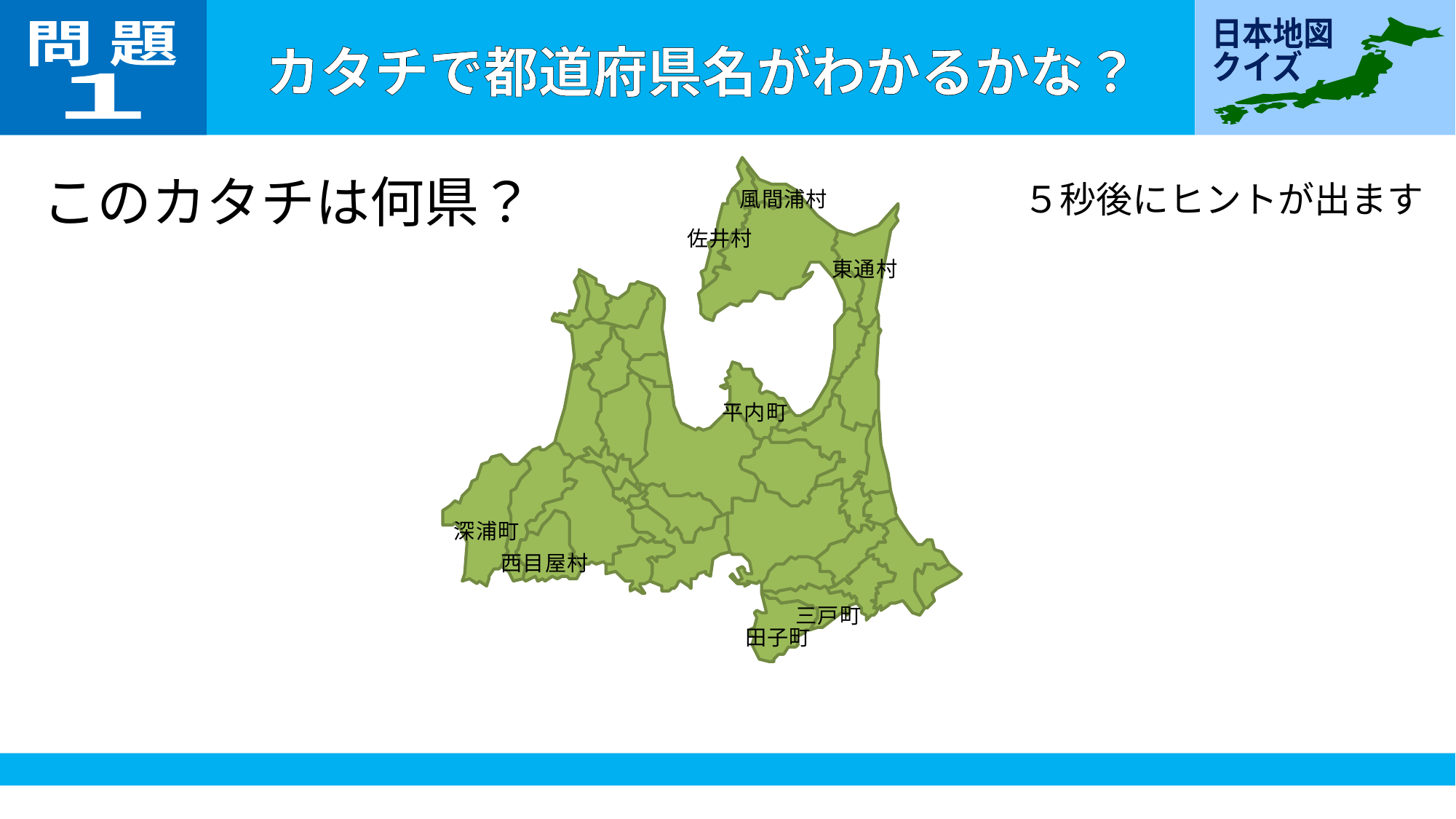

問 題
１

このカタチは何県？
５秒後にヒントが出ます
風間浦村
佐井村
東通村
平内町
深浦町
西目屋村
三戸町
田子町